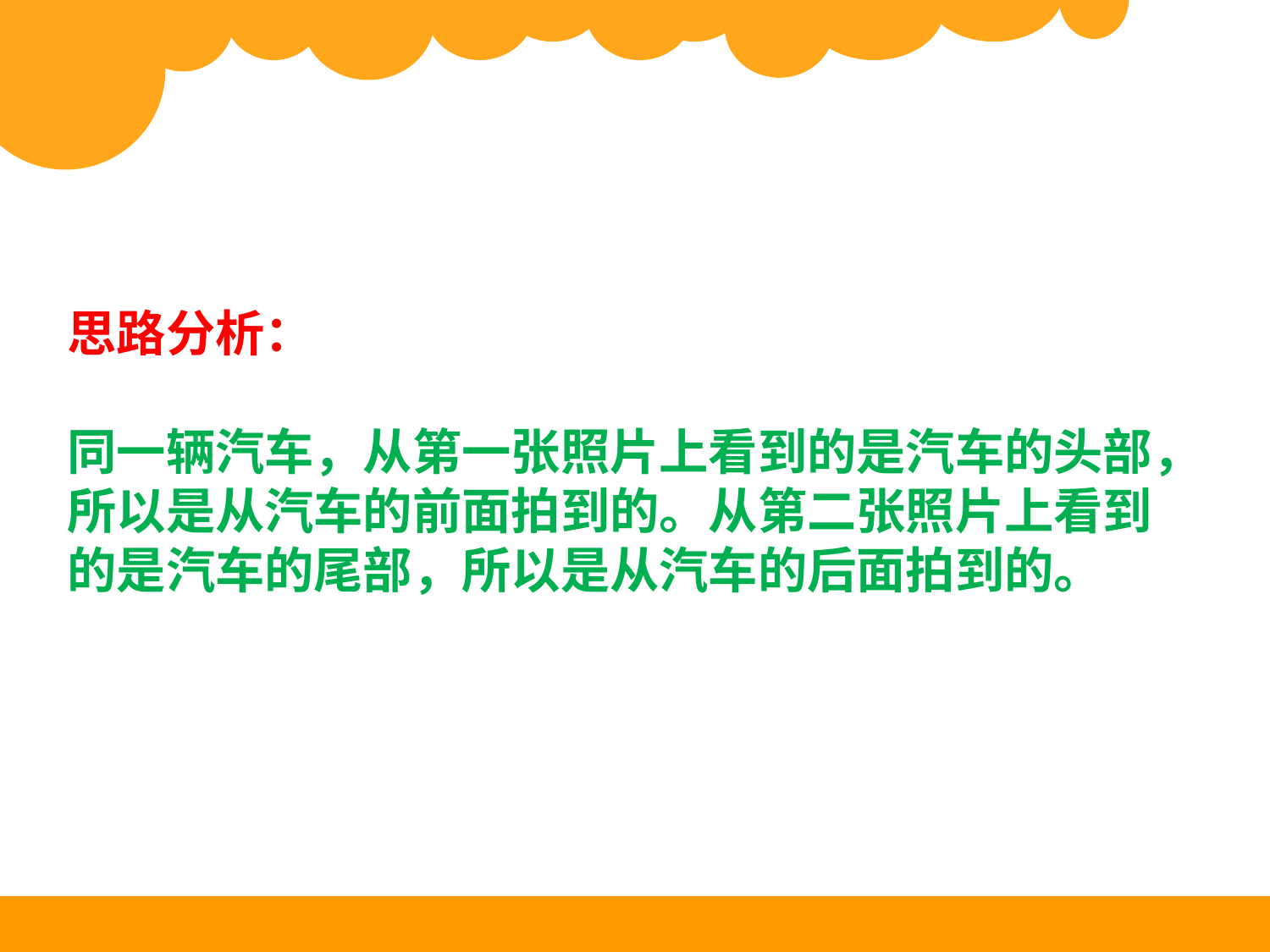

思路分析：

同一辆汽车，从第一张照片上看到的是汽车的头部，
所以是从汽车的前面拍到的。从第二张照片上看到
的是汽车的尾部，所以是从汽车的后面拍到的。